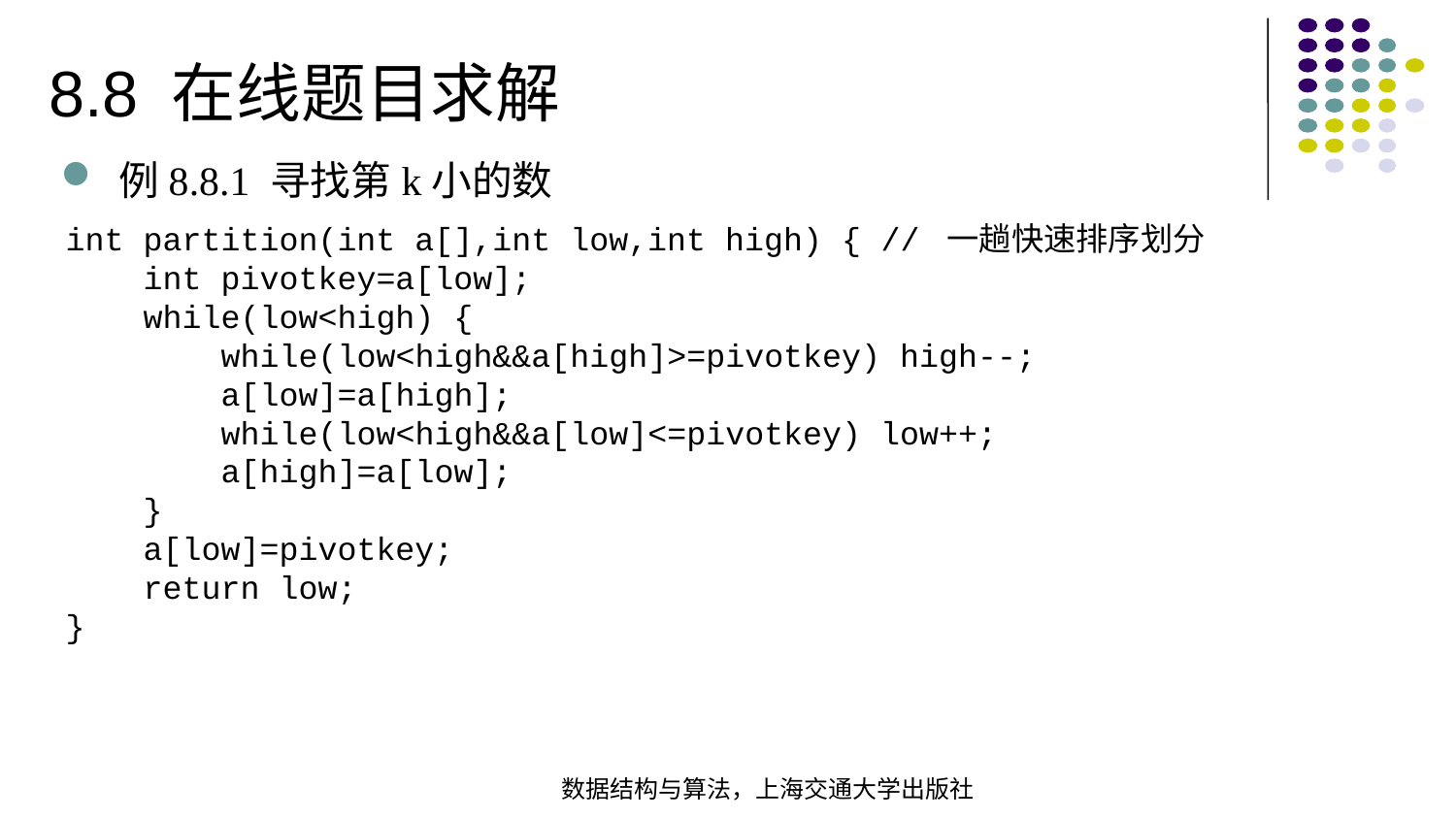

8.8 在线题目求解
例8.8.1 寻找第k小的数
int partition(int a[],int low,int high) { // 一趟快速排序划分     int pivotkey=a[low];    while(low<high) {        while(low<high&&a[high]>=pivotkey) high--;        a[low]=a[high];        while(low<high&&a[low]<=pivotkey) low++;        a[high]=a[low];    }    a[low]=pivotkey;    return low;
}